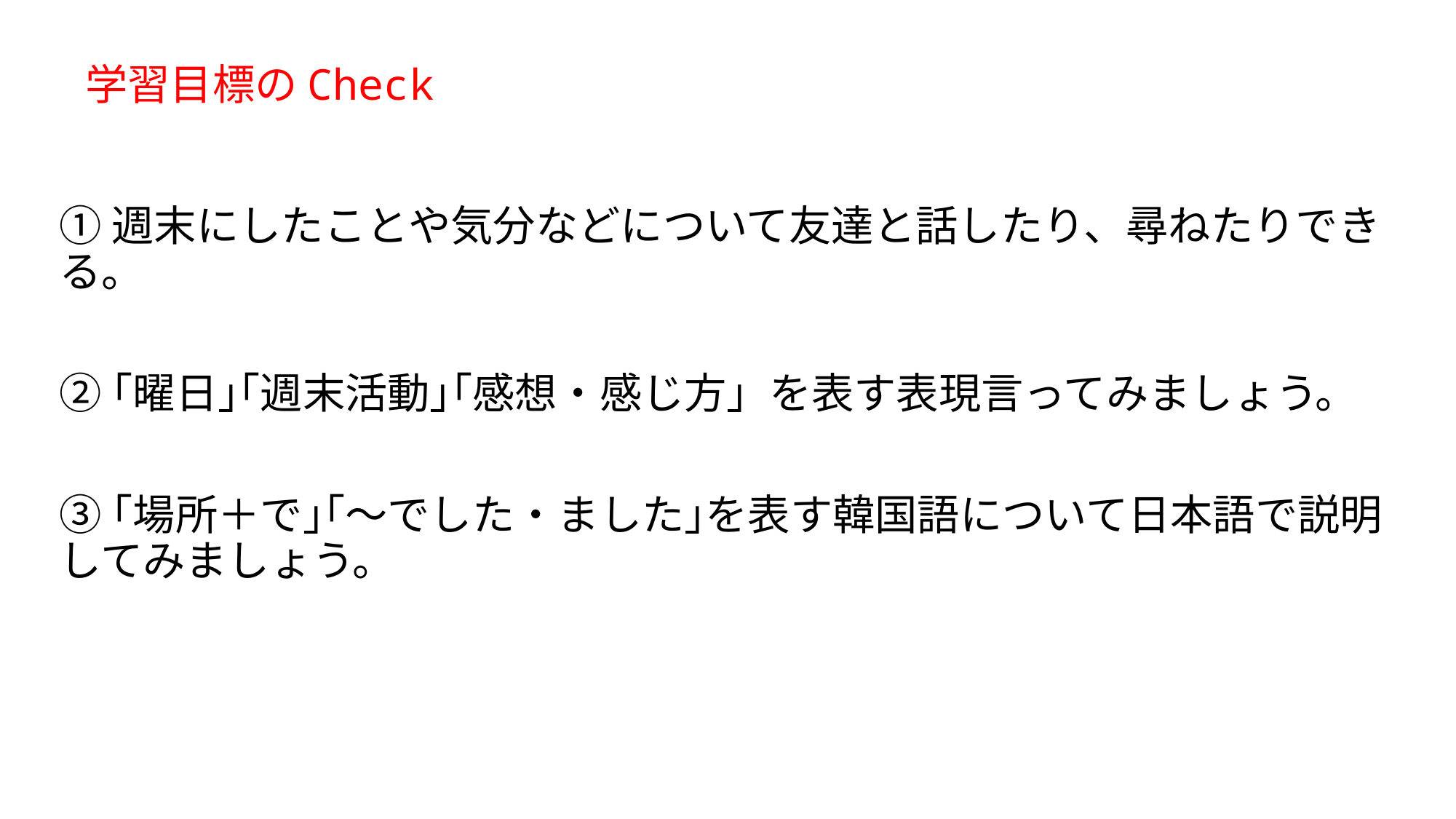

# 学習目標のCheck

①週末にしたことや気分などについて友達と話したり、尋ねたりできる。

②｢曜日｣｢週末活動｣｢感想・感じ方」を表す表現言ってみましょう。

③｢場所＋で｣｢～でした・ました｣を表す韓国語について日本語で説明してみましょう。